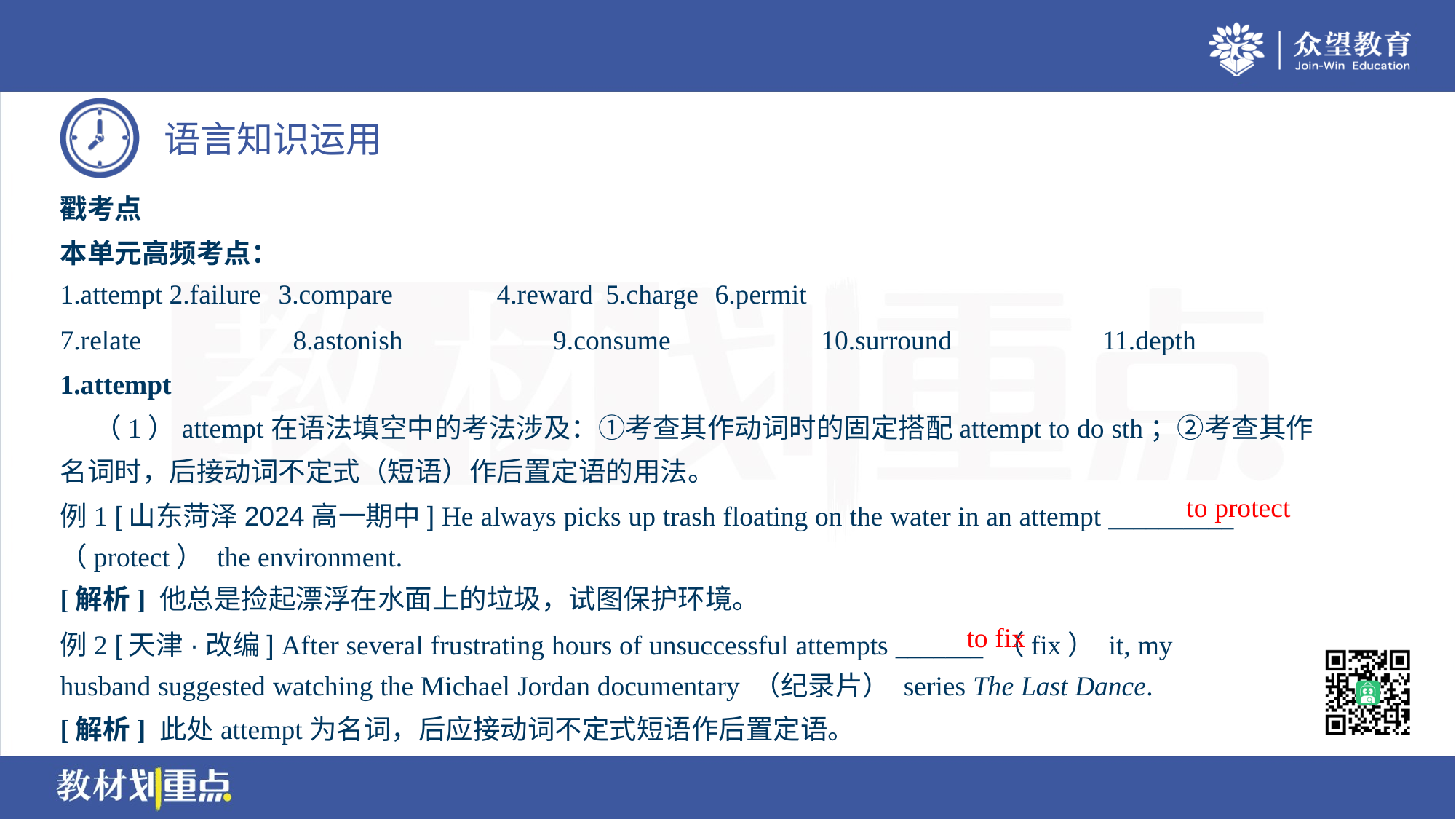

戳考点
本单元高频考点：
1.attempt	2.failure	3.compare	4.reward	5.charge	6.permit
7.relate	8.astonish	9.consume	10.surround	11.depth
1.attempt
    （1）attempt在语法填空中的考法涉及：①考查其作动词时的固定搭配attempt to do sth；②考查其作
名词时，后接动词不定式（短语）作后置定语的用法。
例1 [山东菏泽2024高一期中] He always picks up trash floating on the water in an attempt __________
（protect） the environment.
to protect
[解析] 他总是捡起漂浮在水面上的垃圾，试图保护环境。
to fix
例2 [天津·改编] After several frustrating hours of unsuccessful attempts _______ （fix） it, my
husband suggested watching the Michael Jordan documentary （纪录片） series The Last Dance.
[解析] 此处attempt为名词，后应接动词不定式短语作后置定语。